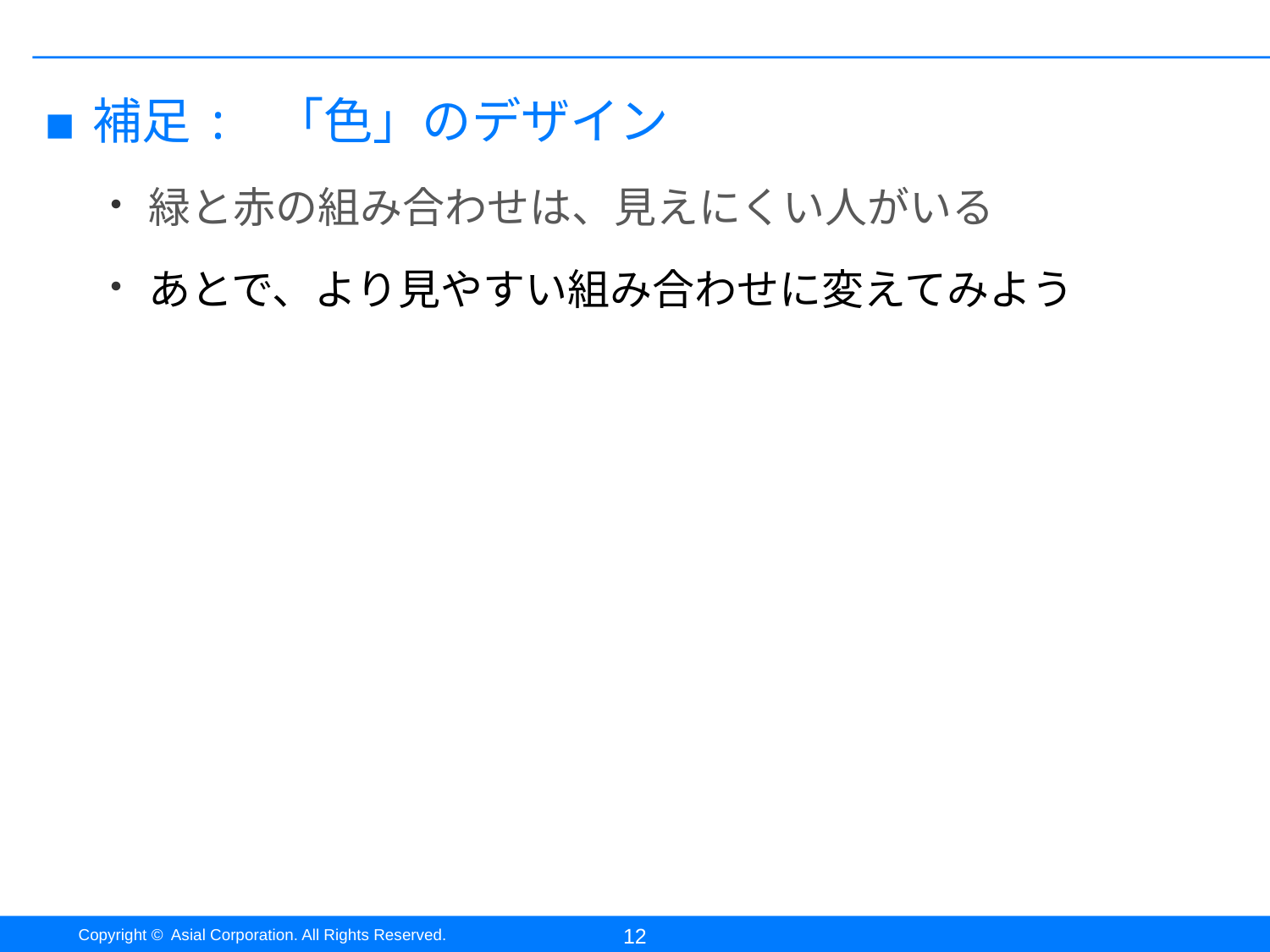

#

補足: 「色」のデザイン
緑と赤の組み合わせは、見えにくい人がいる
あとで、より見やすい組み合わせに変えてみよう
12